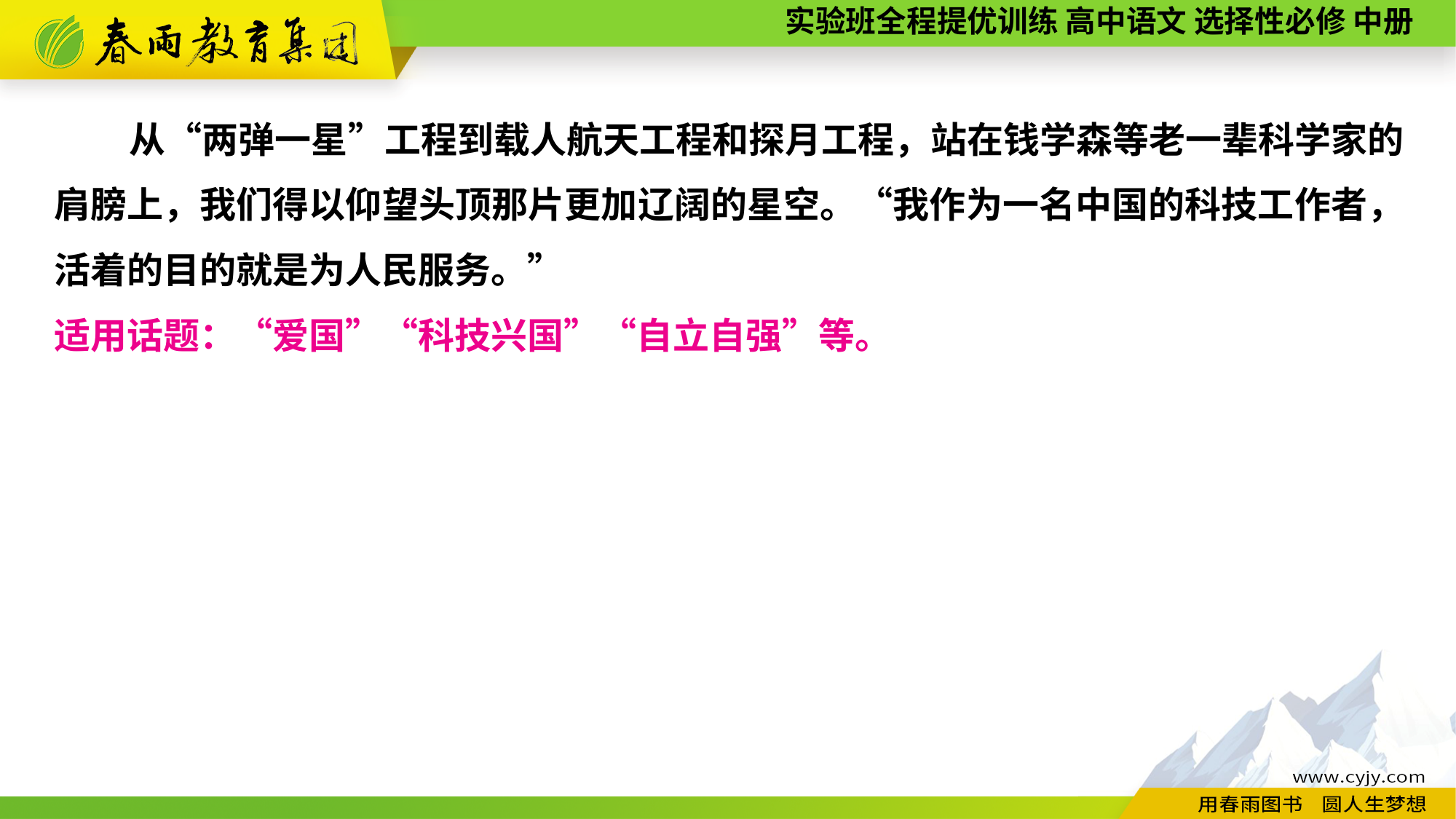

从“两弹一星”工程到载人航天工程和探月工程，站在钱学森等老一辈科学家的肩膀上，我们得以仰望头顶那片更加辽阔的星空。“我作为一名中国的科技工作者，活着的目的就是为人民服务。”
适用话题：“爱国”“科技兴国”“自立自强”等。